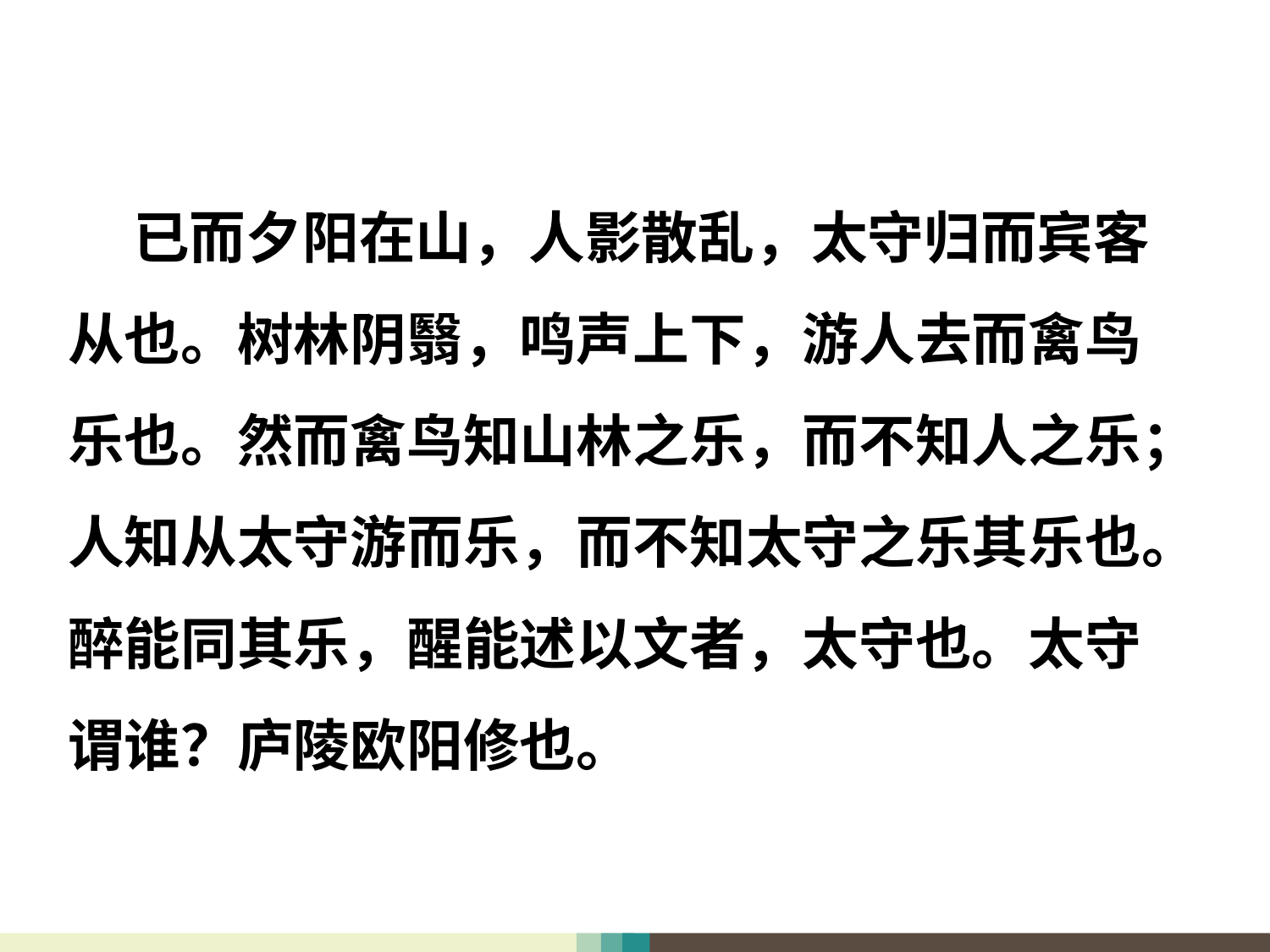

已而夕阳在山，人影散乱，太守归而宾客从也。树林阴翳，鸣声上下，游人去而禽鸟乐也。然而禽鸟知山林之乐，而不知人之乐；人知从太守游而乐，而不知太守之乐其乐也。醉能同其乐，醒能述以文者，太守也。太守谓谁？庐陵欧阳修也。